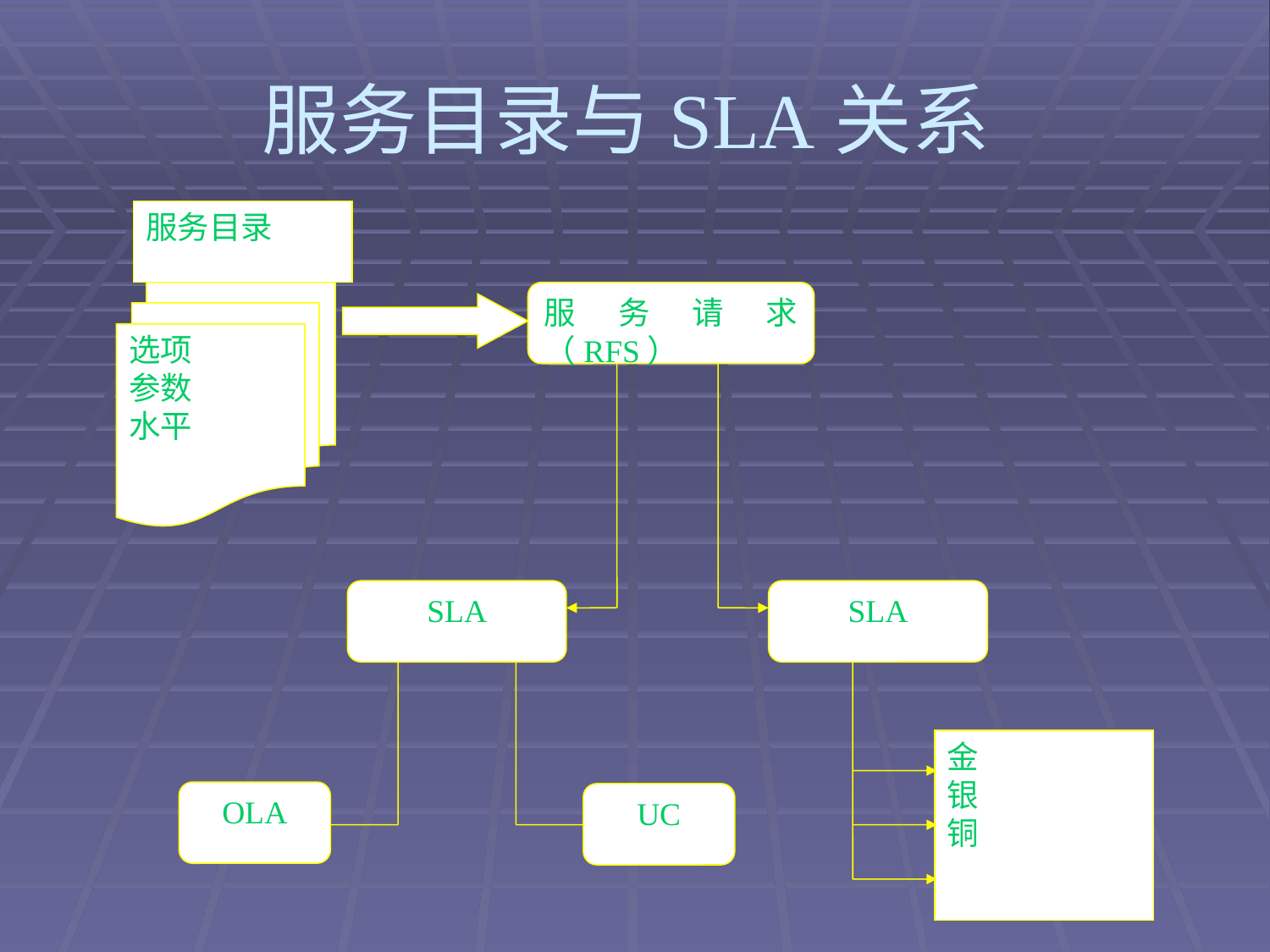

# 服务目录与SLA关系
服务目录
选项
参数
水平
服务请求（RFS）

SLA
SLA

金
银
铜

OLA
UC